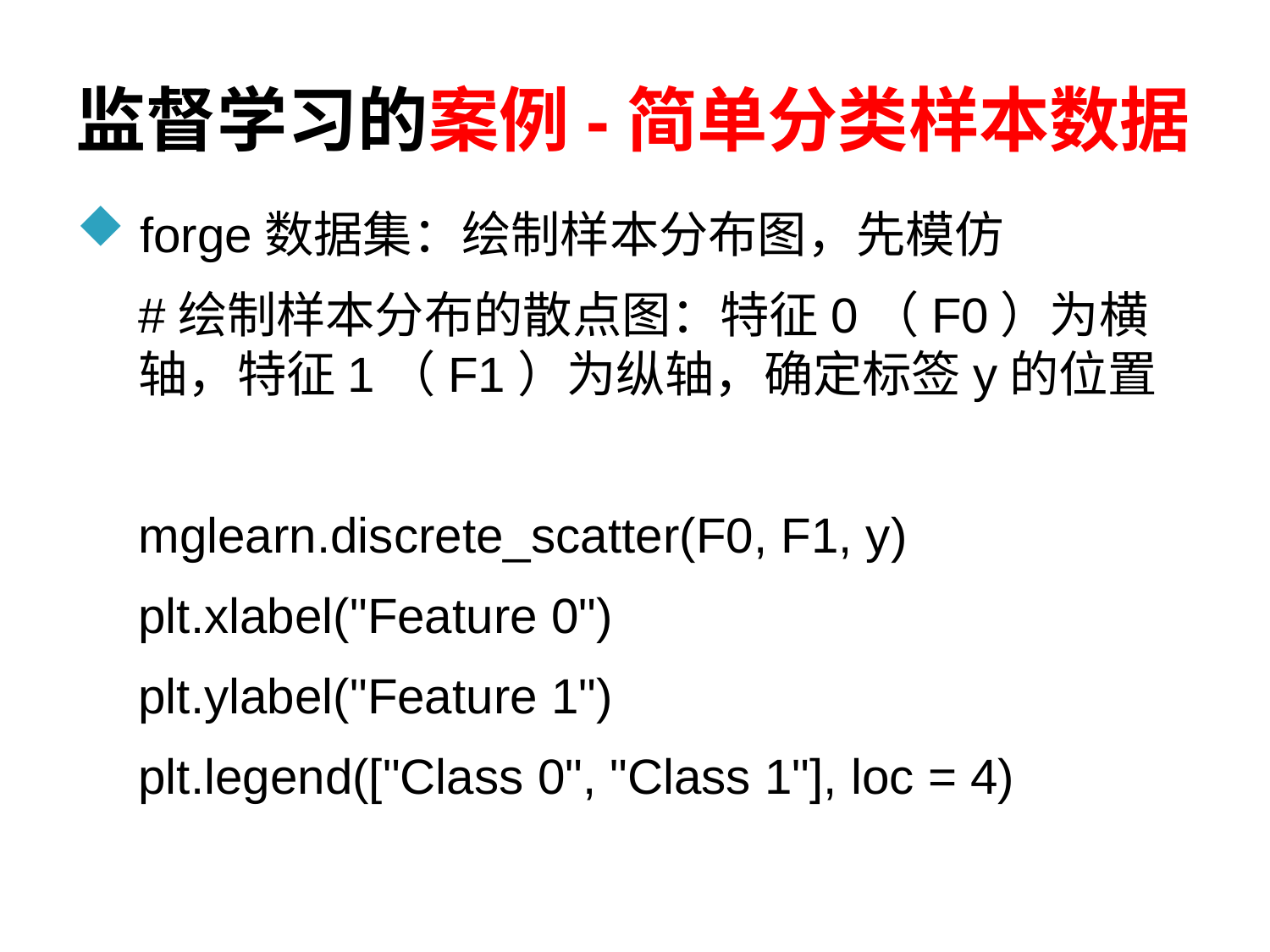

# 监督学习的案例-简单分类样本数据
forge数据集：绘制样本分布图，先模仿
#绘制样本分布的散点图：特征0（F0）为横轴，特征1（F1）为纵轴，确定标签y的位置

mglearn.discrete_scatter(F0, F1, y)
plt.xlabel("Feature 0")
plt.ylabel("Feature 1")
plt.legend(["Class 0", "Class 1"], loc = 4)